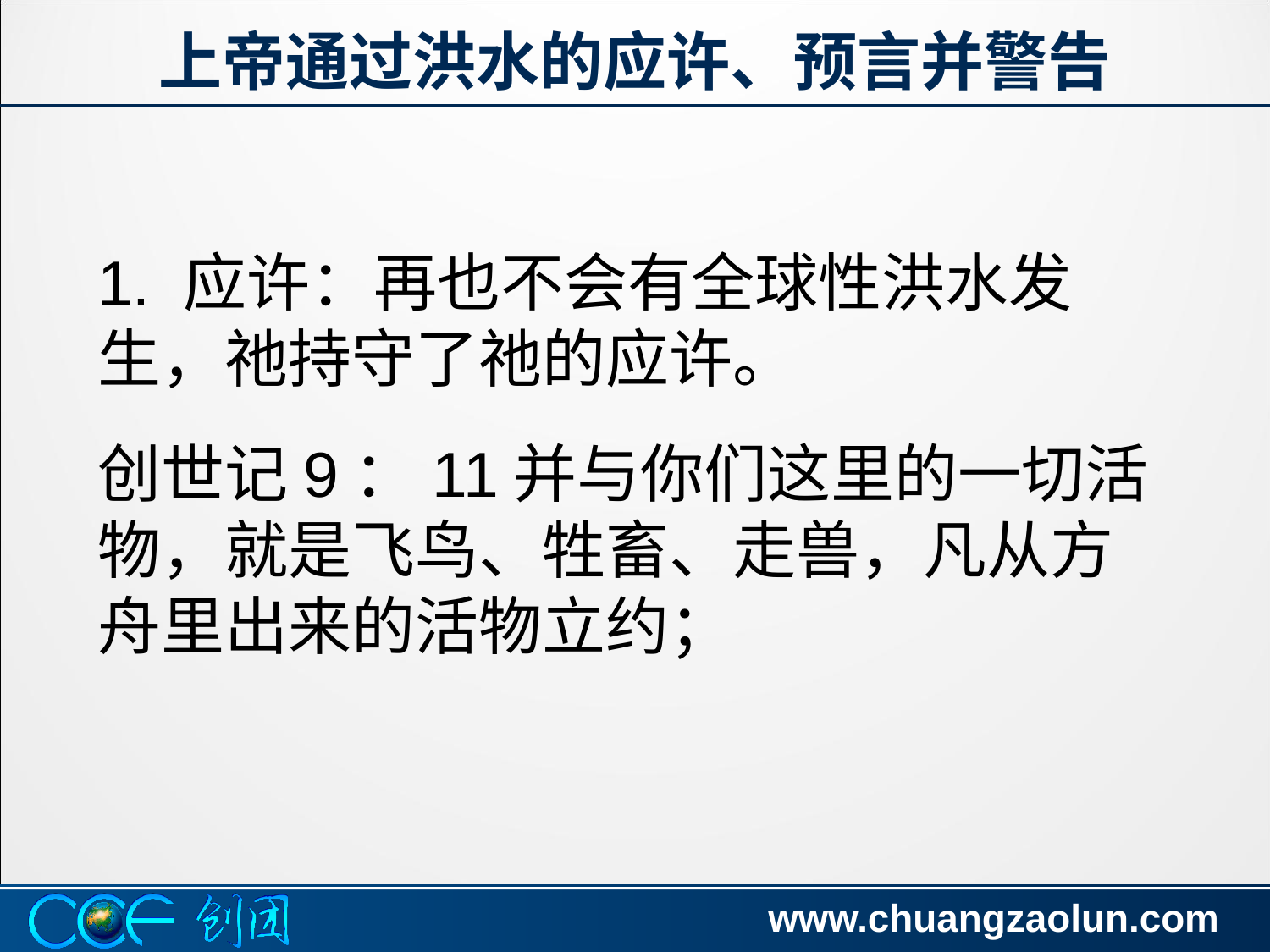

# 上帝通过洪水的应许、预言并警告
1. 应许：再也不会有全球性洪水发生，祂持守了祂的应许。

创世记9：11并与你们这里的一切活物，就是飞鸟、牲畜、走兽，凡从方舟里出来的活物立约；